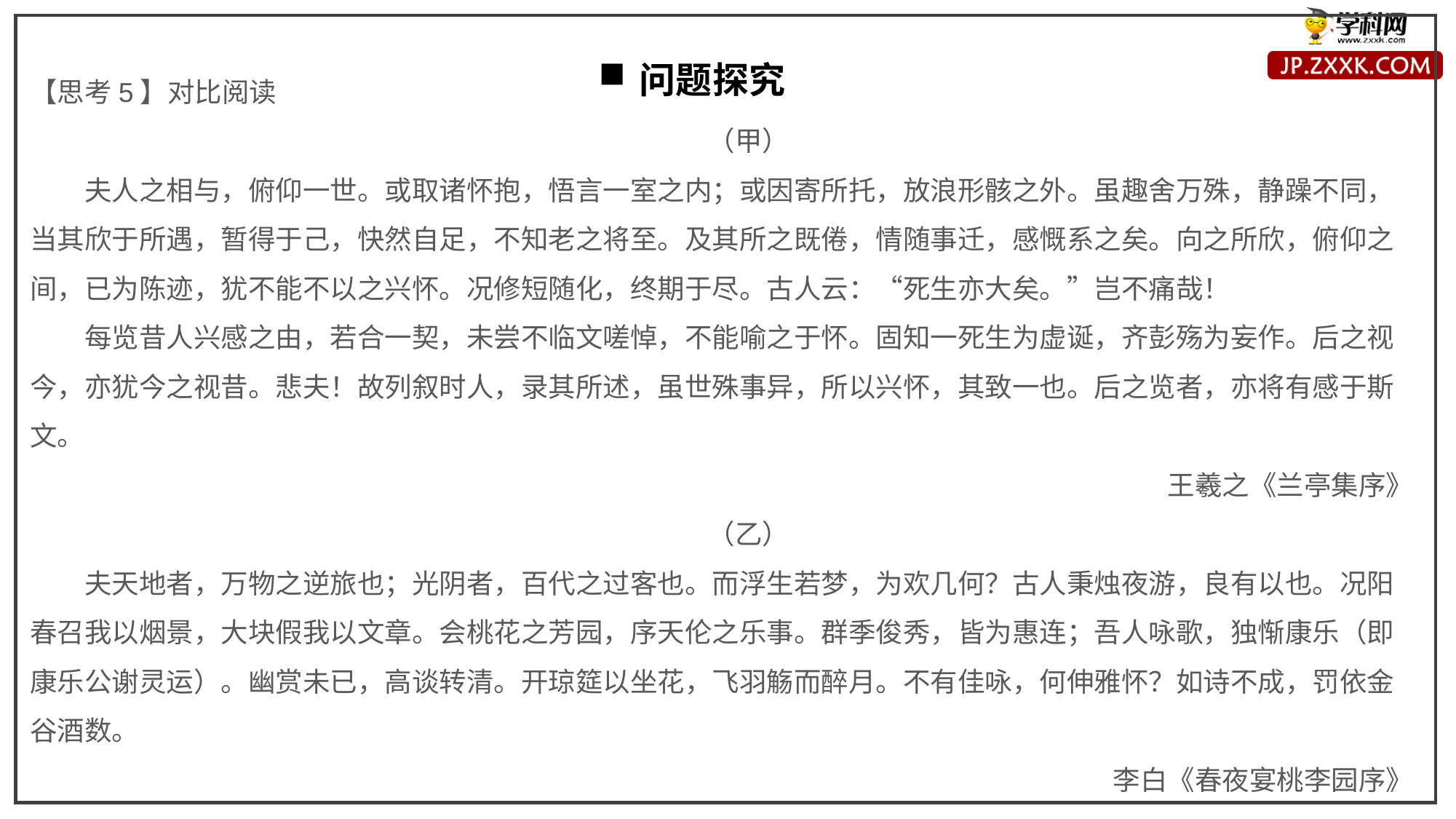

问题探究
【思考5】对比阅读
（甲）
夫人之相与，俯仰一世。或取诸怀抱，悟言一室之内；或因寄所托，放浪形骸之外。虽趣舍万殊，静躁不同，当其欣于所遇，暂得于己，快然自足，不知老之将至。及其所之既倦，情随事迁，感慨系之矣。向之所欣，俯仰之间，已为陈迹，犹不能不以之兴怀。况修短随化，终期于尽。古人云：“死生亦大矣。”岂不痛哉！
每览昔人兴感之由，若合一契，未尝不临文嗟悼，不能喻之于怀。固知一死生为虚诞，齐彭殇为妄作。后之视今，亦犹今之视昔。悲夫！故列叙时人，录其所述，虽世殊事异，所以兴怀，其致一也。后之览者，亦将有感于斯文。
王羲之《兰亭集序》
（乙）
夫天地者，万物之逆旅也；光阴者，百代之过客也。而浮生若梦，为欢几何？古人秉烛夜游，良有以也。况阳春召我以烟景，大块假我以文章。会桃花之芳园，序天伦之乐事。群季俊秀，皆为惠连；吾人咏歌，独惭康乐（即康乐公谢灵运）。幽赏未已，高谈转清。开琼筵以坐花，飞羽觞而醉月。不有佳咏，何伸雅怀？如诗不成，罚依金谷酒数。
李白《春夜宴桃李园序》